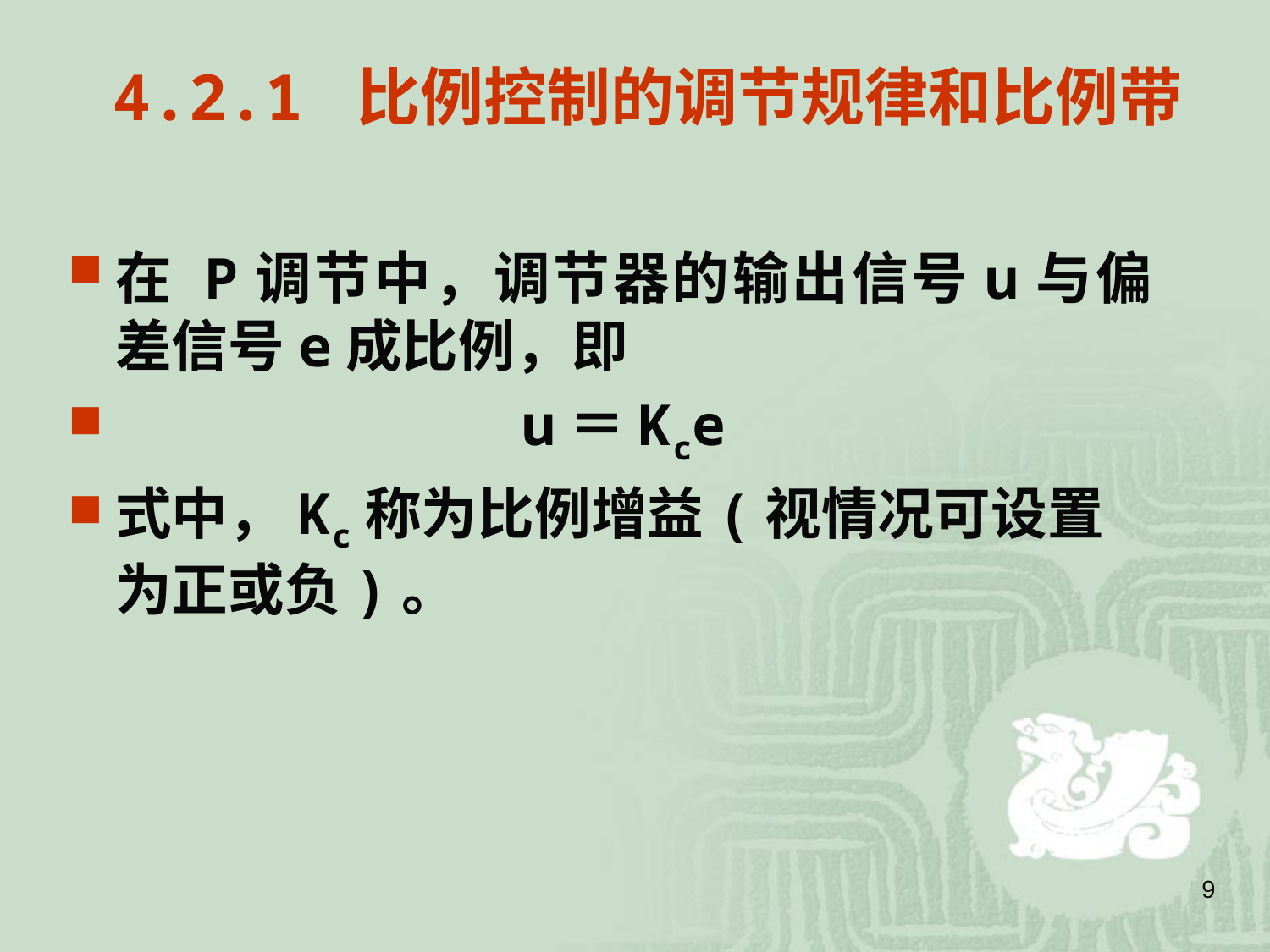

# 4.2.1 比例控制的调节规律和比例带
在 P调节中，调节器的输出信号u与偏差信号e成比例，即
            u＝Kce
式中，Kc称为比例增益(视情况可设置为正或负)。
9